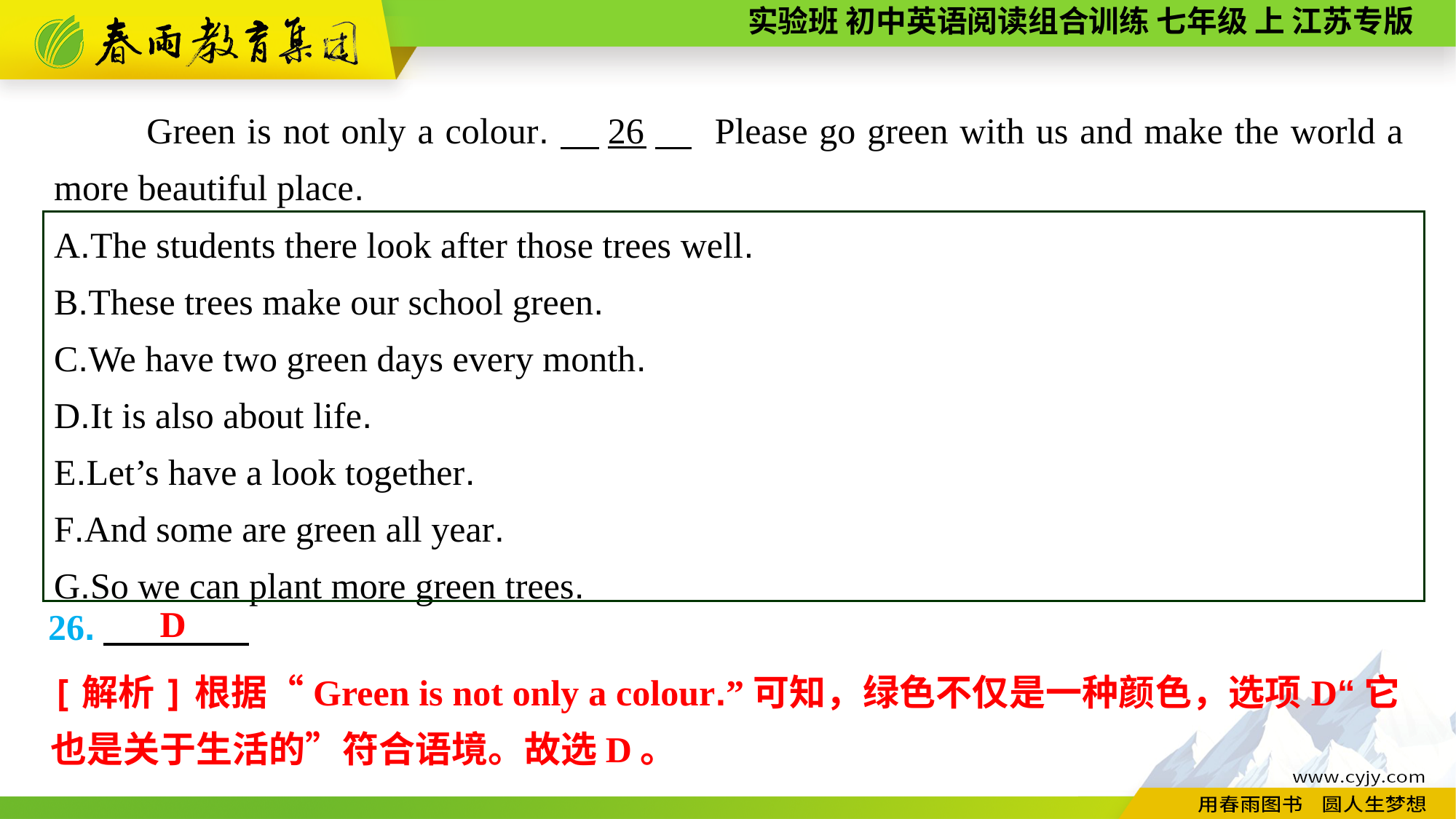

Green is not only a colour.　26　 Please go green with us and make the world a more beautiful place.
A.The students there look after those trees well.
B.These trees make our school green.
C.We have two green days every month.
D.It is also about life.
E.Let’s have a look together.
F.And some are green all year.
G.So we can plant more green trees.

D
26.
[解析]根据“Green is not only a colour.”可知，绿色不仅是一种颜色，选项D“它也是关于生活的”符合语境。故选D。